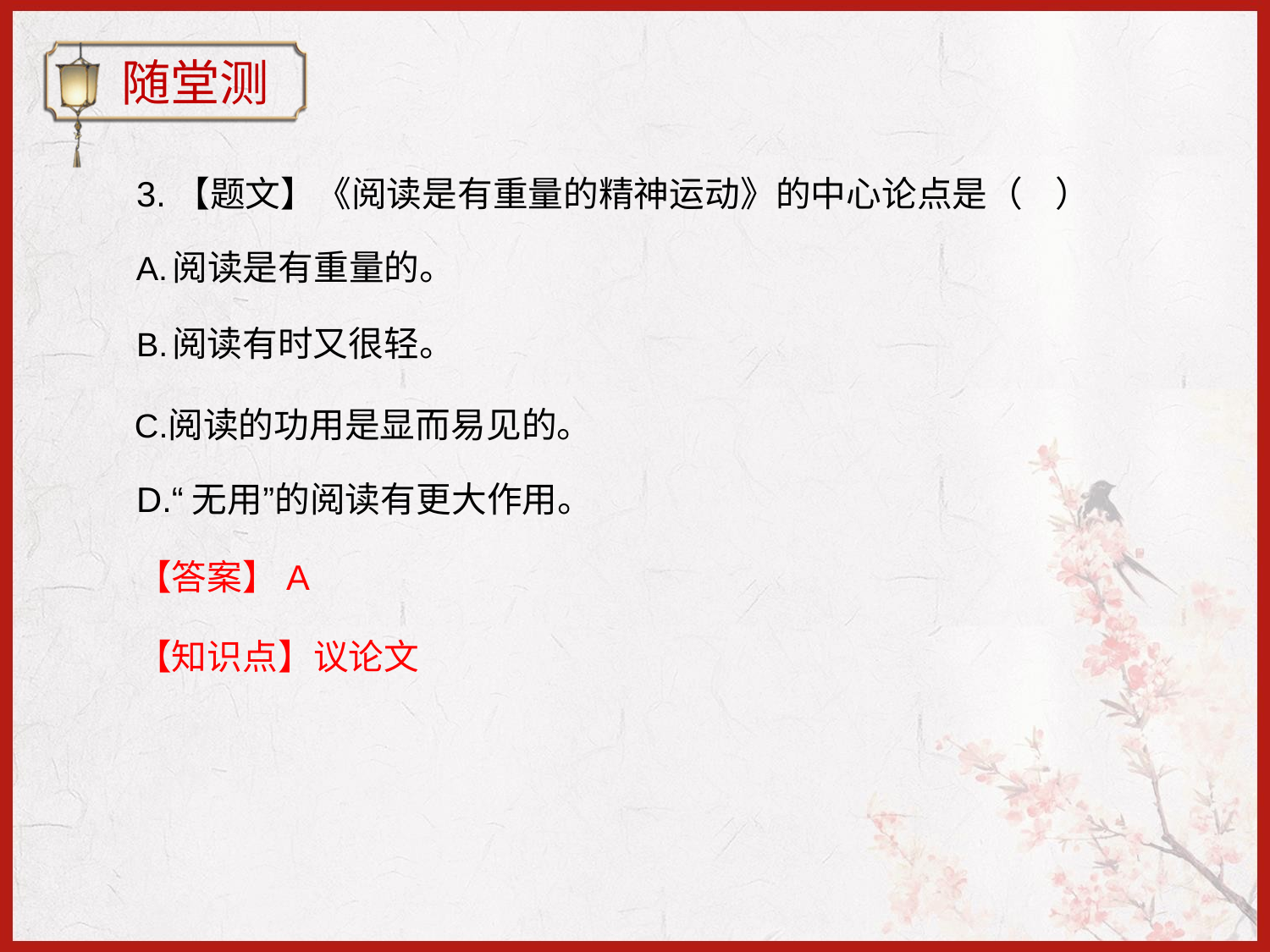

随堂测
# 3.【题文】《阅读是有重量的精神运动》的中心论点是（	）
阅读是有重量的。

阅读有时又很轻。
阅读的功用是显而易见的。 D.“无用”的阅读有更大作用。

【答案】A

【知识点】议论文